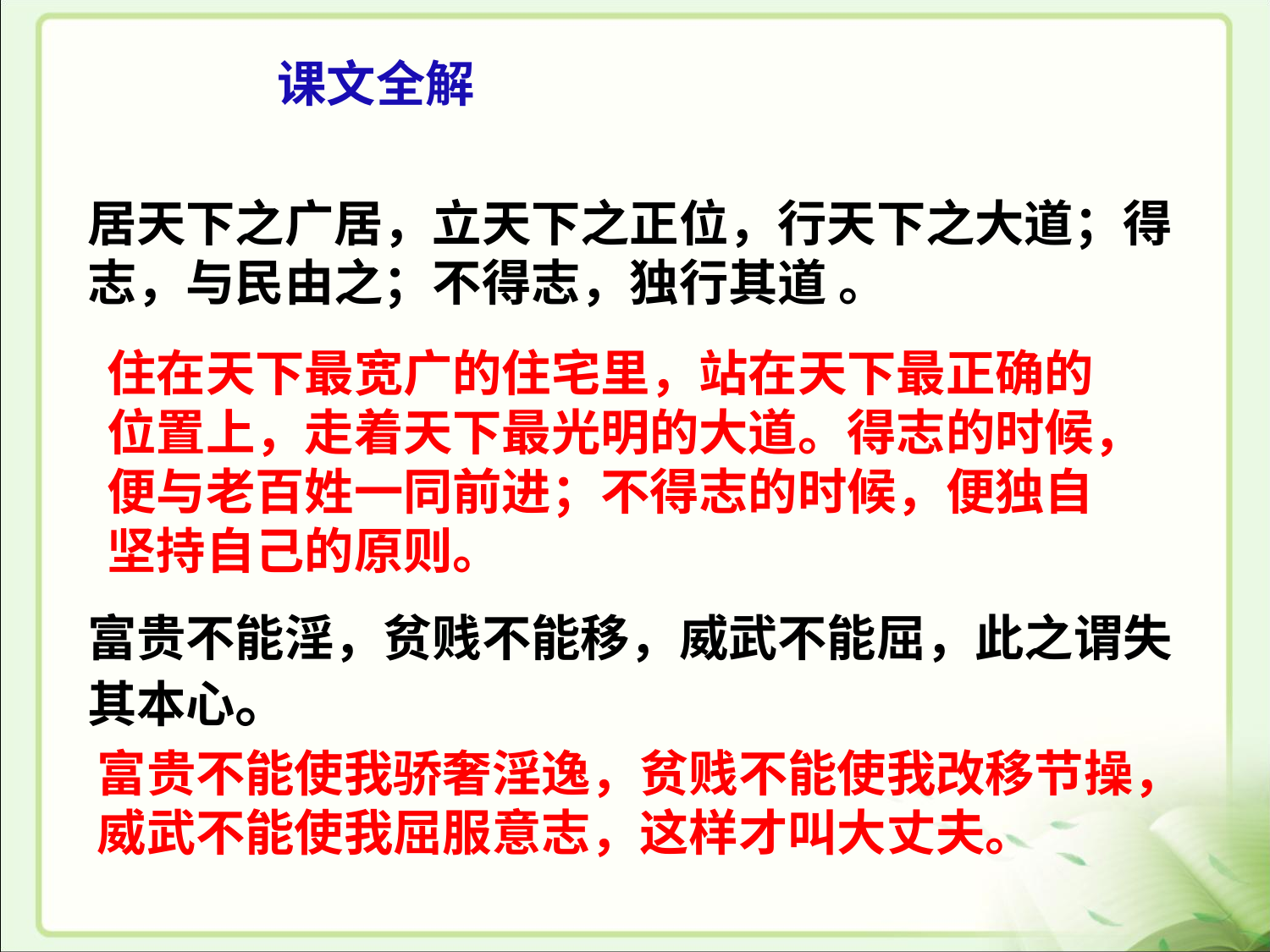

课文全解
居天下之广居，立天下之正位，行天下之大道；得志，与民由之；不得志，独行其道 。

富贵不能淫，贫贱不能移，威武不能屈，此之谓失其本心。
住在天下最宽广的住宅里，站在天下最正确的位置上，走着天下最光明的大道。得志的时候，便与老百姓一同前进；不得志的时候，便独自坚持自己的原则。
富贵不能使我骄奢淫逸，贫贱不能使我改移节操，威武不能使我屈服意志，这样才叫大丈夫。